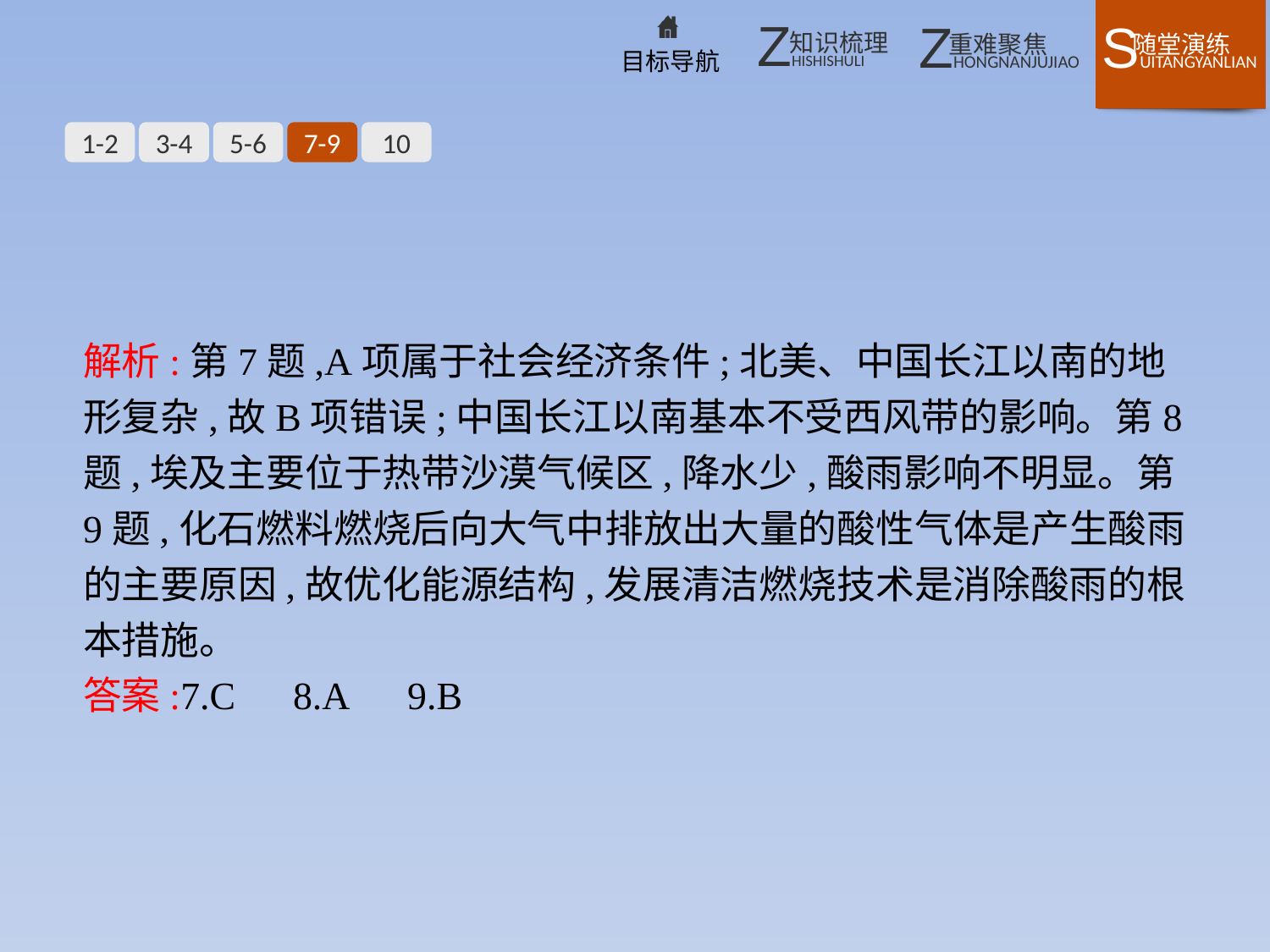

1-2
3-4
5-6
7-9
10
解析:第7题,A项属于社会经济条件;北美、中国长江以南的地形复杂,故B项错误;中国长江以南基本不受西风带的影响。第8题,埃及主要位于热带沙漠气候区,降水少,酸雨影响不明显。第9题,化石燃料燃烧后向大气中排放出大量的酸性气体是产生酸雨的主要原因,故优化能源结构,发展清洁燃烧技术是消除酸雨的根本措施。
答案:7.C　8.A　9.B